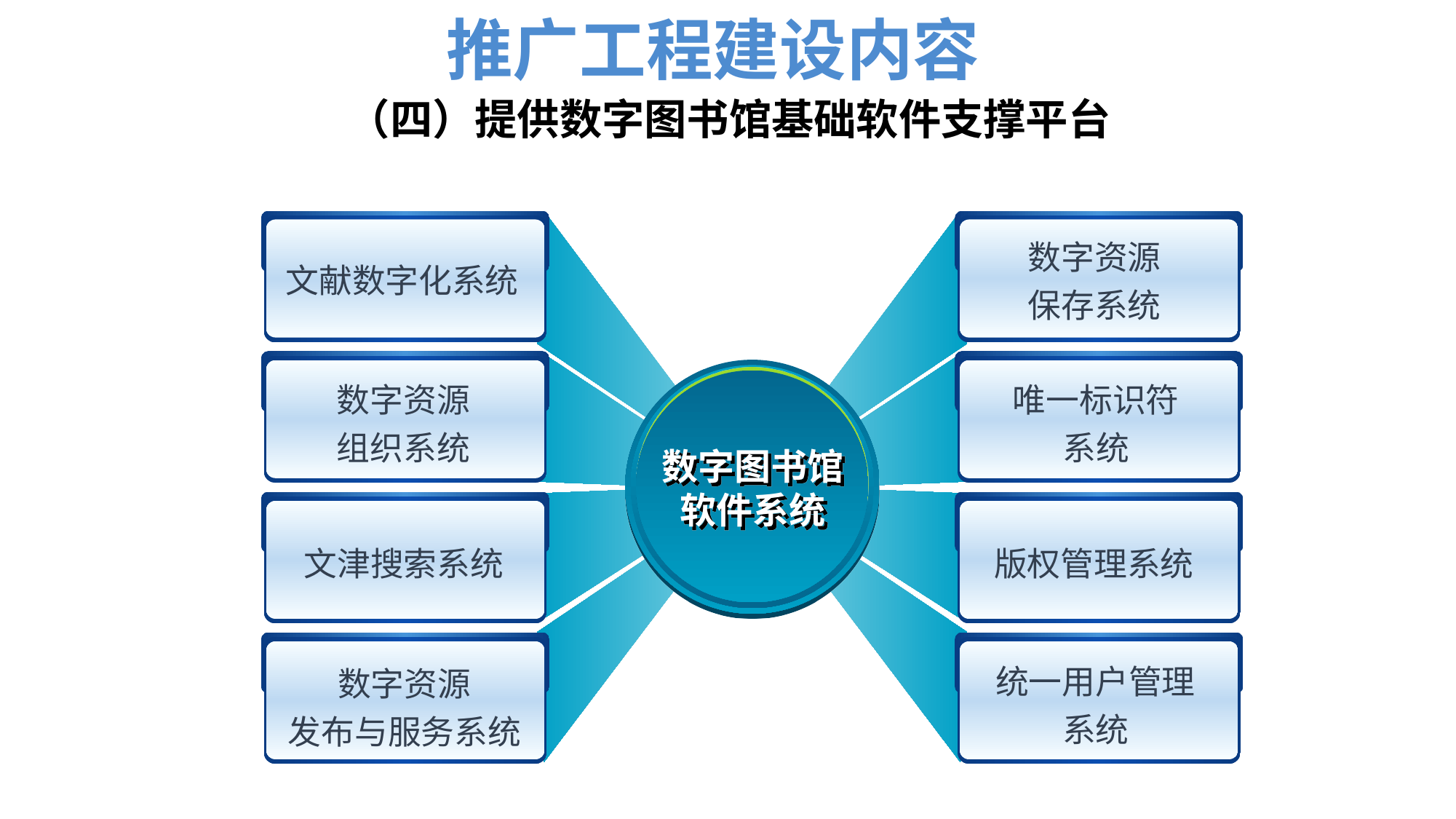

推广工程建设内容
# （四）提供数字图书馆基础软件支撑平台

数字资源
保存系统
文献数字化系统

数字图书馆
软件系统

数字资源
组织系统
唯一标识符
系统

文津搜索系统
版权管理系统

数字资源
发布与服务系统
统一用户管理
系统